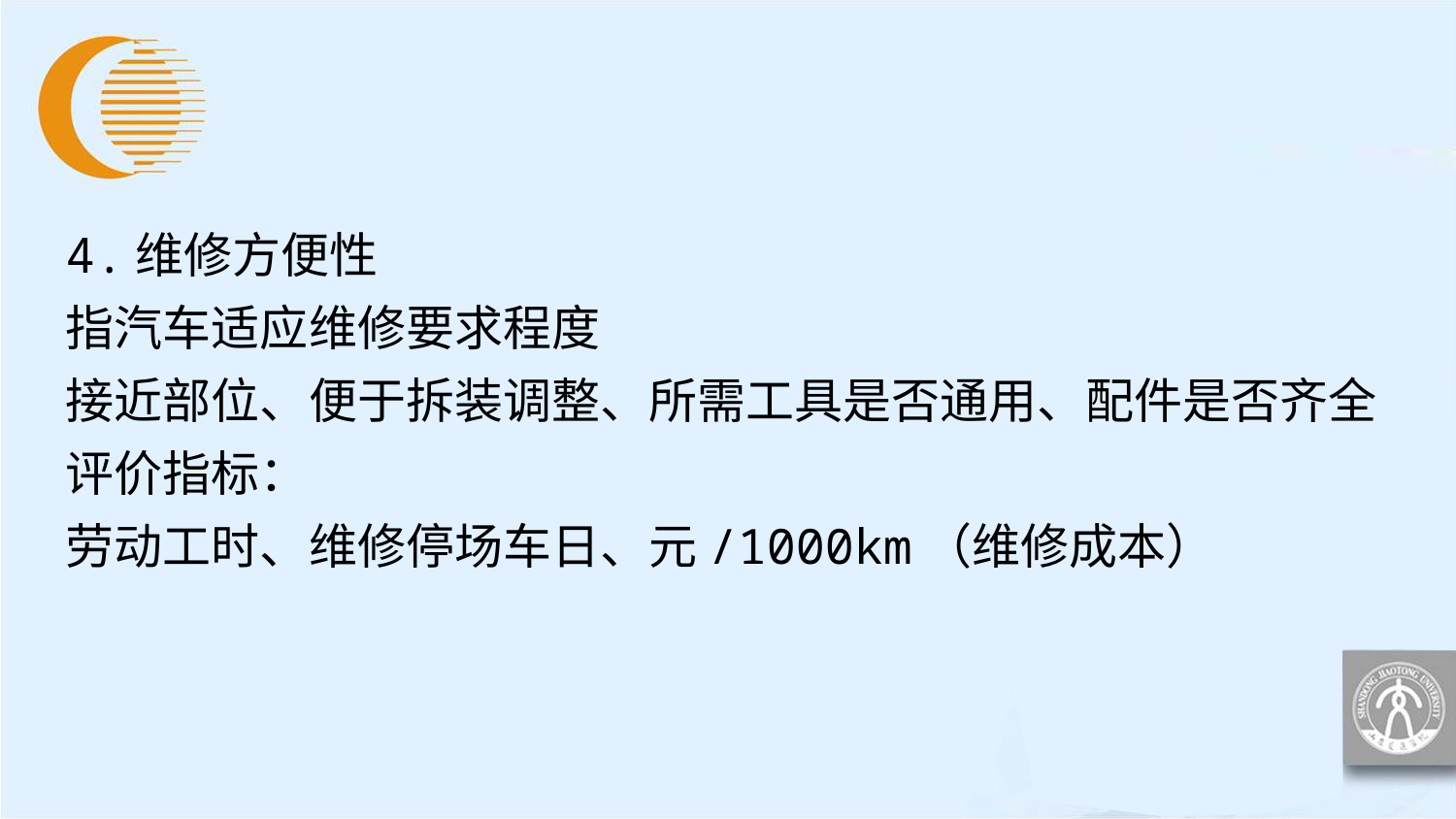

4.维修方便性
指汽车适应维修要求程度
接近部位、便于拆装调整、所需工具是否通用、配件是否齐全
评价指标：
劳动工时、维修停场车日、元/1000km（维修成本）